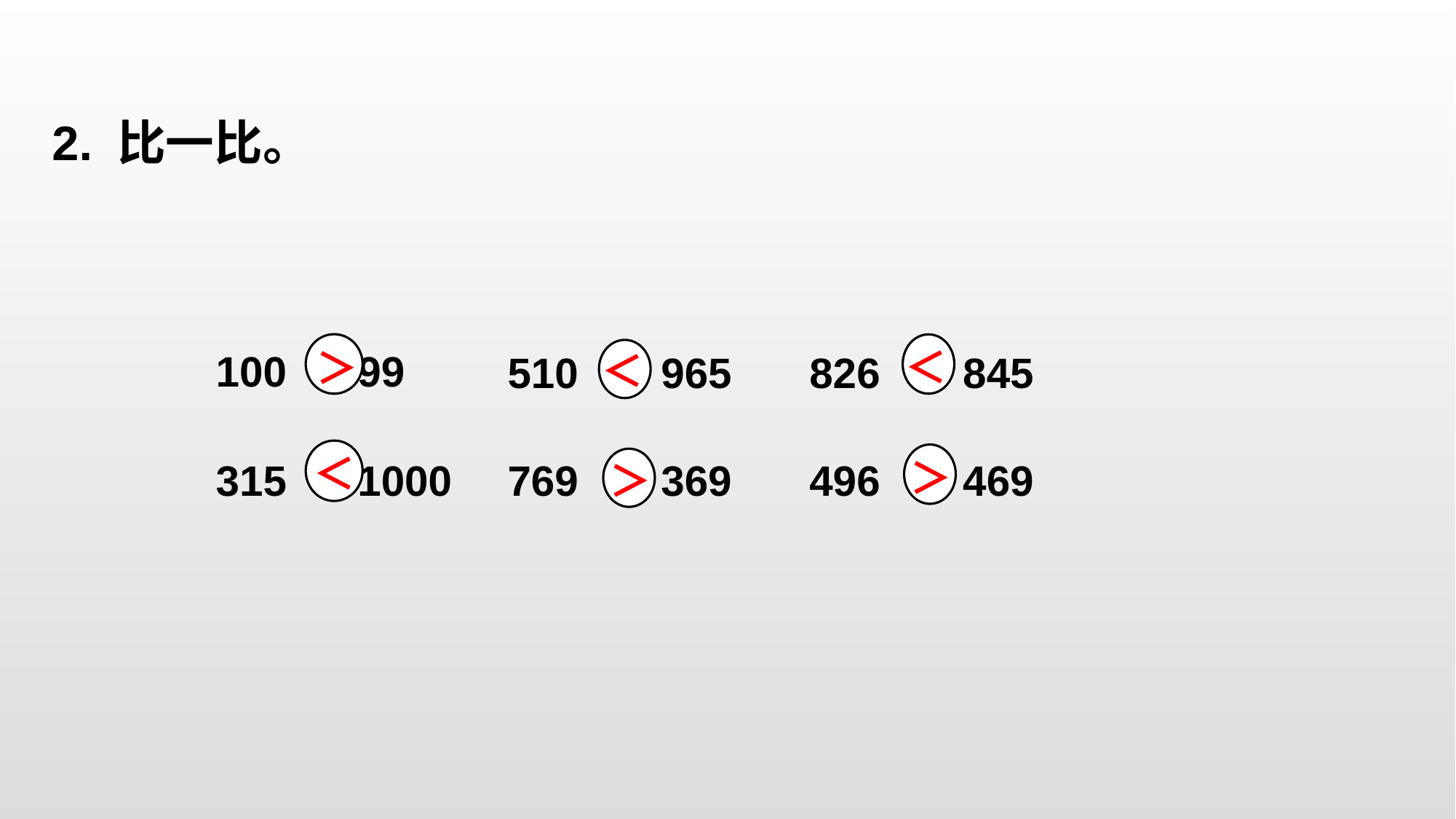

2. 比一比。
＜
＞
＜
 100      99
 510       965
 826       845

 315      1000
 769       369
 496       469

＜
＞
＞